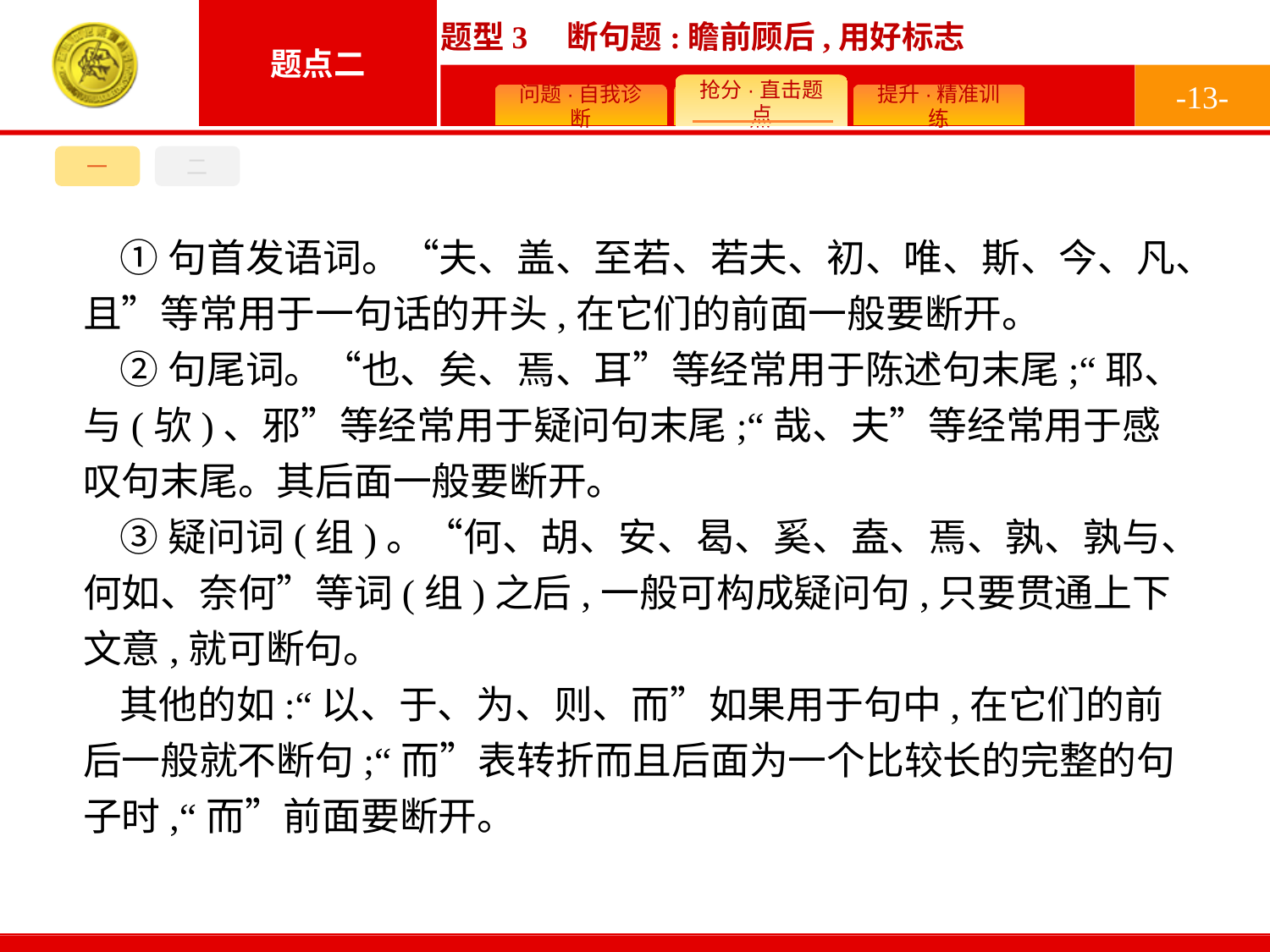

-13-
一
二
①句首发语词。“夫、盖、至若、若夫、初、唯、斯、今、凡、且”等常用于一句话的开头,在它们的前面一般要断开。
②句尾词。“也、矣、焉、耳”等经常用于陈述句末尾;“耶、与(欤)、邪”等经常用于疑问句末尾;“哉、夫”等经常用于感叹句末尾。其后面一般要断开。
③疑问词(组)。“何、胡、安、曷、奚、盍、焉、孰、孰与、何如、奈何”等词(组)之后,一般可构成疑问句,只要贯通上下文意,就可断句。
其他的如:“以、于、为、则、而”如果用于句中,在它们的前后一般就不断句;“而”表转折而且后面为一个比较长的完整的句子时,“而”前面要断开。